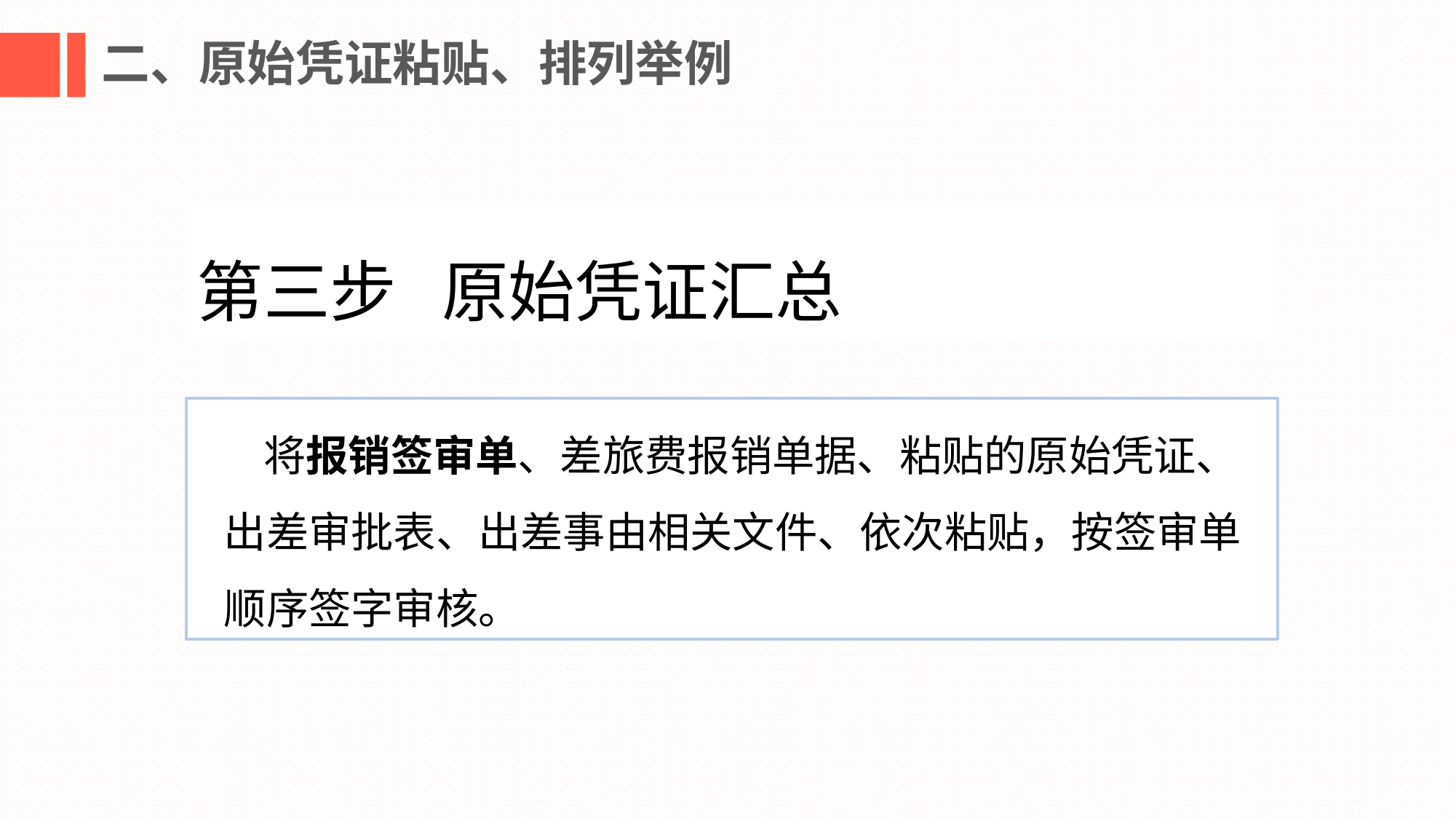

二、原始凭证粘贴、排列举例

第三步   原始凭证汇总
J051026                              检票：23 A
贵阳北  站       G 2122   铜仁南  站
Guiyangbei                   Tongrennan
2017 年 06 月 15 日 14:47 开 09 车 11D 号
￥ 122.5元         网           二等座
限乘当日当次车

6221211998****5887   周小艳
买票请到12306   发货请到 95306
      中国铁路祝你旅途愉快
474833102210808J051026  贵阳北站售

      将报销签审单、差旅费报销单据、粘贴的原始凭证、出差审批表、出差事由相关文件、依次粘贴，按签审单顺序签字审核。